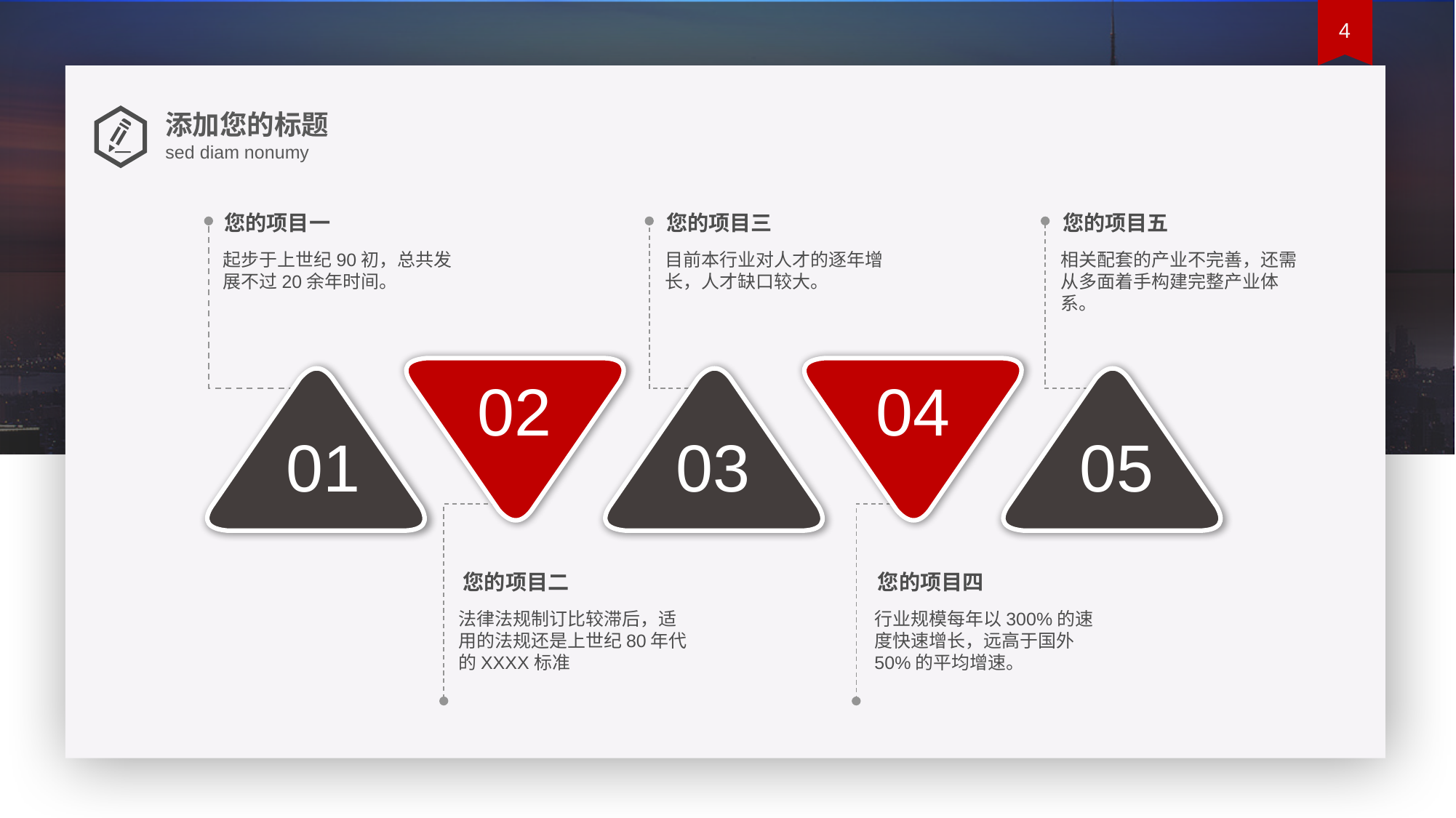

添加您的标题
sed diam nonumy

您的项目一
起步于上世纪90初，总共发展不过20余年时间。
您的项目三
目前本行业对人才的逐年增长，人才缺口较大。
您的项目五
相关配套的产业不完善，还需从多面着手构建完整产业体系。

02

04

01

03

05

您的项目二
法律法规制订比较滞后，适用的法规还是上世纪80年代的XXXX标准
您的项目四
行业规模每年以300%的速度快速增长，远高于国外50%的平均增速。